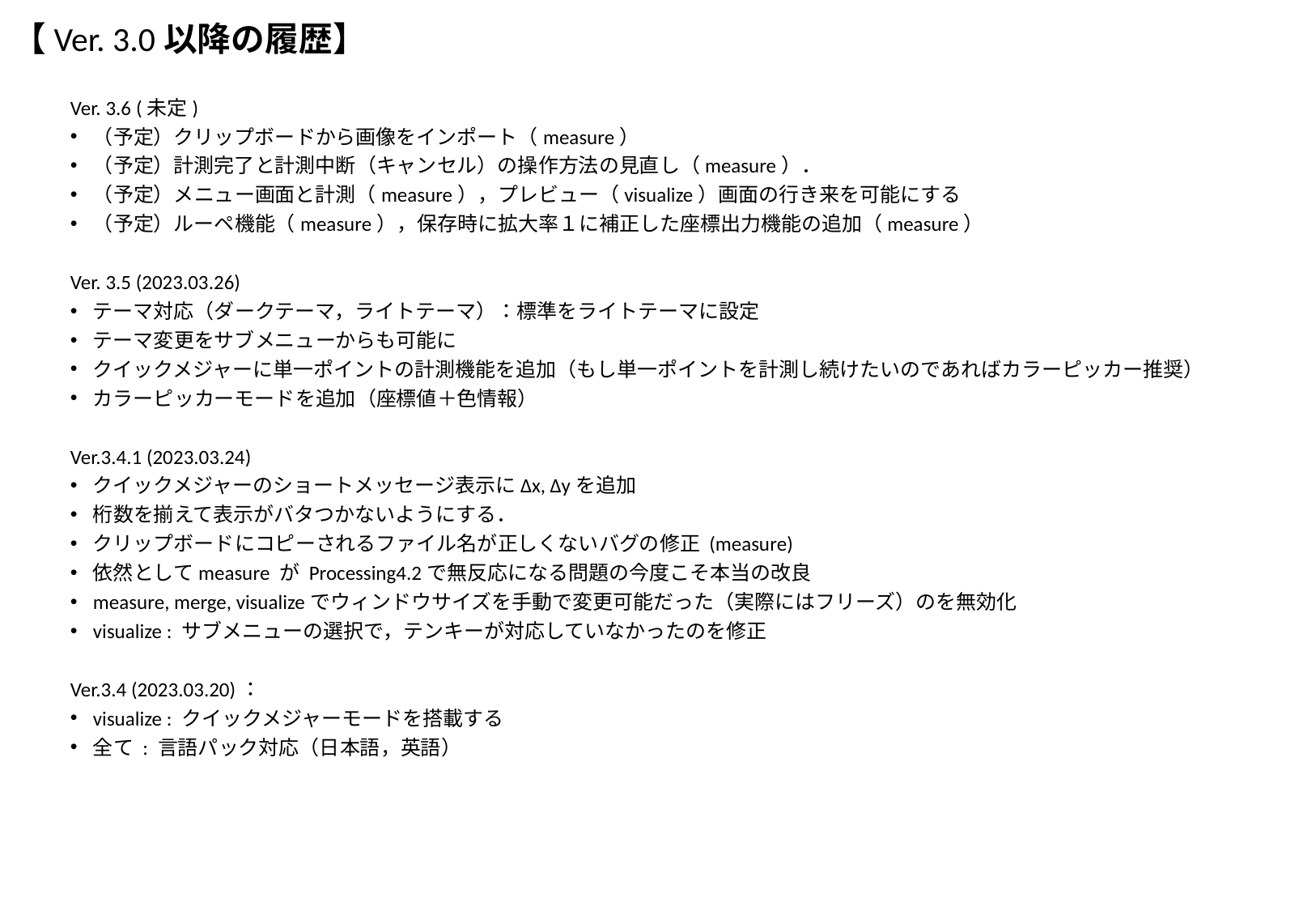

# 【Ver. 3.0以降の履歴】
Ver. 3.6 (未定)
（予定）クリップボードから画像をインポート（measure）
（予定）計測完了と計測中断（キャンセル）の操作方法の見直し（measure）．
（予定）メニュー画面と計測（measure），プレビュー（visualize）画面の行き来を可能にする
（予定）ルーペ機能（measure），保存時に拡大率１に補正した座標出力機能の追加（measure）

Ver. 3.5 (2023.03.26)
テーマ対応（ダークテーマ，ライトテーマ）：標準をライトテーマに設定
テーマ変更をサブメニューからも可能に
クイックメジャーに単一ポイントの計測機能を追加（もし単一ポイントを計測し続けたいのであればカラーピッカー推奨）
カラーピッカーモードを追加（座標値＋色情報）

Ver.3.4.1 (2023.03.24)
クイックメジャーのショートメッセージ表示にΔx, Δyを追加
桁数を揃えて表示がバタつかないようにする．
クリップボードにコピーされるファイル名が正しくないバグの修正 (measure)
依然としてmeasure が Processing4.2で無反応になる問題の今度こそ本当の改良
measure, merge, visualizeでウィンドウサイズを手動で変更可能だった（実際にはフリーズ）のを無効化
visualize : サブメニューの選択で，テンキーが対応していなかったのを修正

Ver.3.4 (2023.03.20)：
visualize : クイックメジャーモードを搭載する
全て : 言語パック対応（日本語，英語）